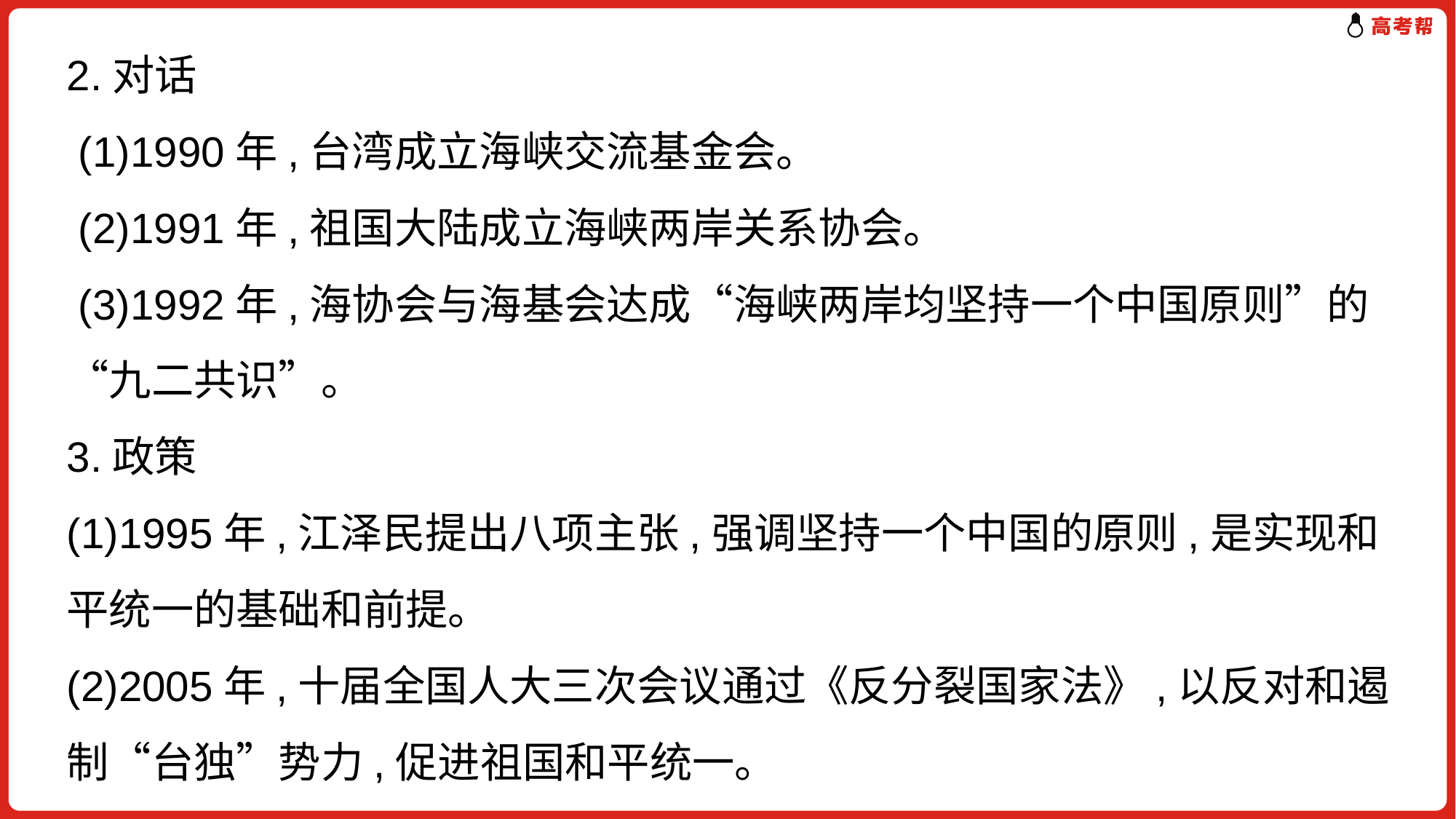

2.对话
 (1)1990年,台湾成立海峡交流基金会。
 (2)1991年,祖国大陆成立海峡两岸关系协会。
 (3)1992年,海协会与海基会达成“海峡两岸均坚持一个中国原则”的“九二共识”。
3.政策
(1)1995年,江泽民提出八项主张,强调坚持一个中国的原则,是实现和平统一的基础和前提。
(2)2005年,十届全国人大三次会议通过《反分裂国家法》,以反对和遏制“台独”势力,促进祖国和平统一。